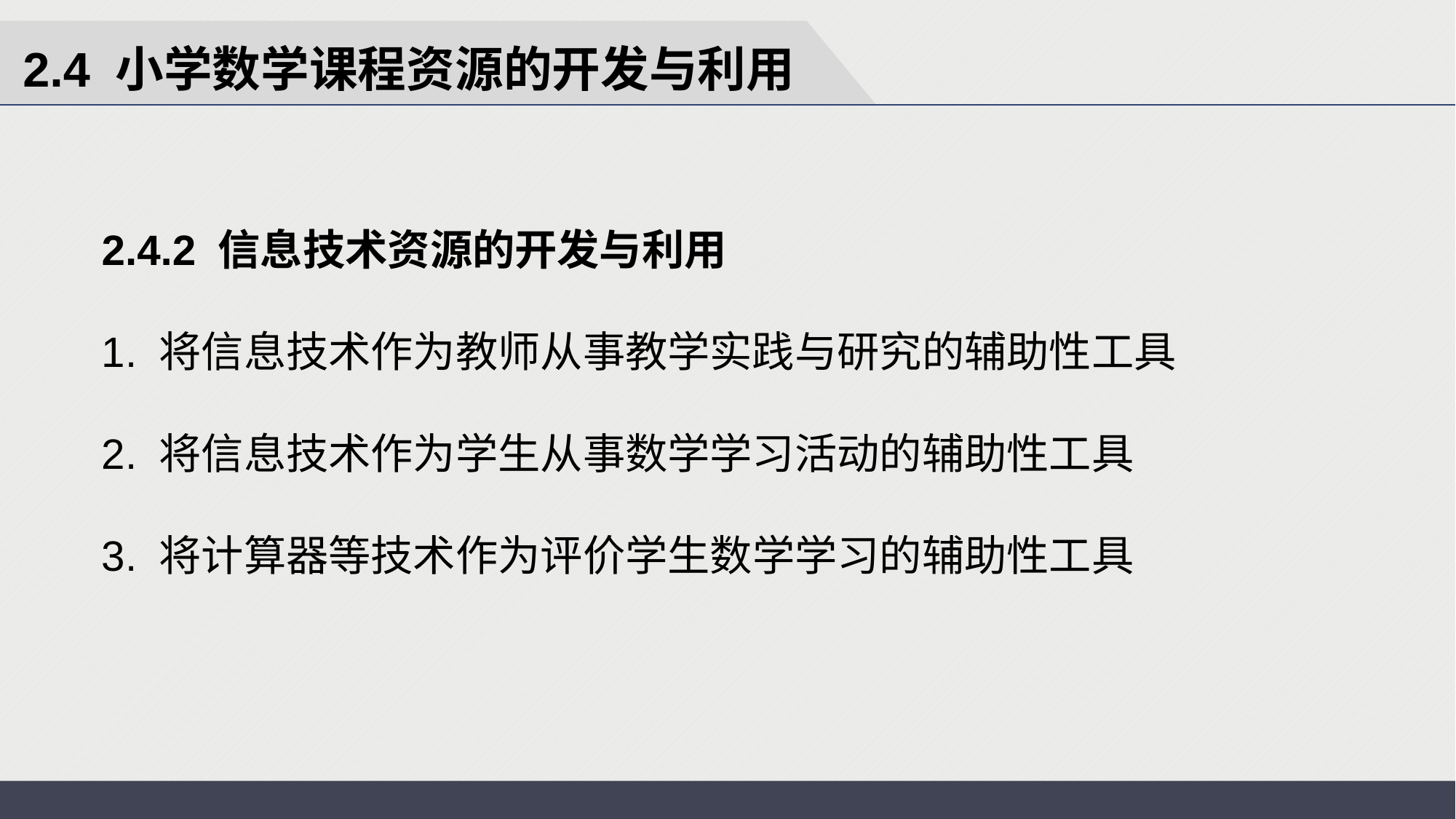

2.4 小学数学课程资源的开发与利用
2.4.2 信息技术资源的开发与利用
1. 将信息技术作为教师从事教学实践与研究的辅助性工具
2. 将信息技术作为学生从事数学学习活动的辅助性工具
3. 将计算器等技术作为评价学生数学学习的辅助性工具